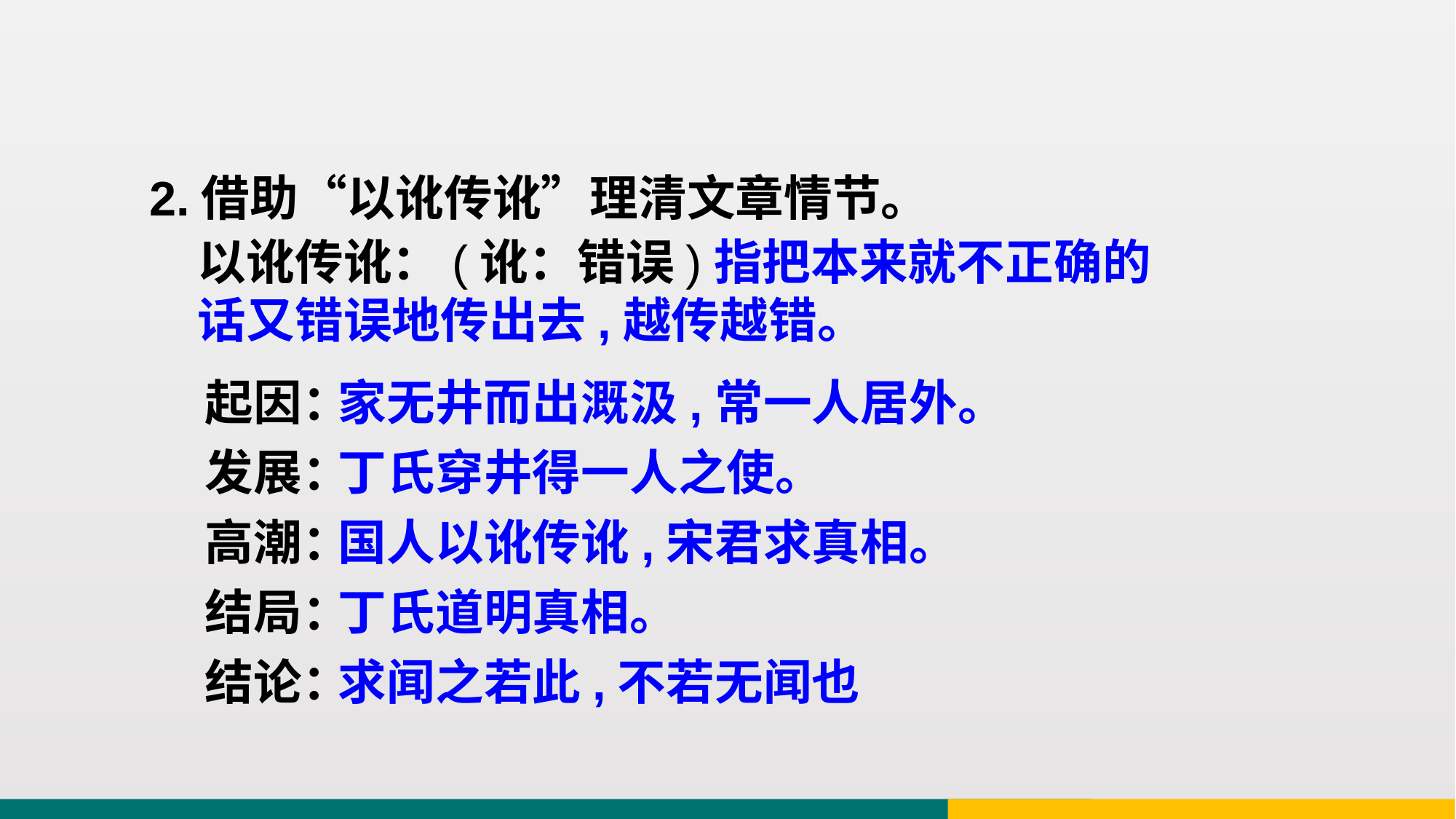

2.借助“以讹传讹”理清文章情节。

以讹传讹：(讹：错误)指把本来就不正确的话又错误地传出去,越传越错。
起因：
发展：
高潮：
结局：
结论：
家无井而出溉汲,常一人居外。
丁氏穿井得一人之使。
国人以讹传讹,宋君求真相。
丁氏道明真相。
求闻之若此,不若无闻也